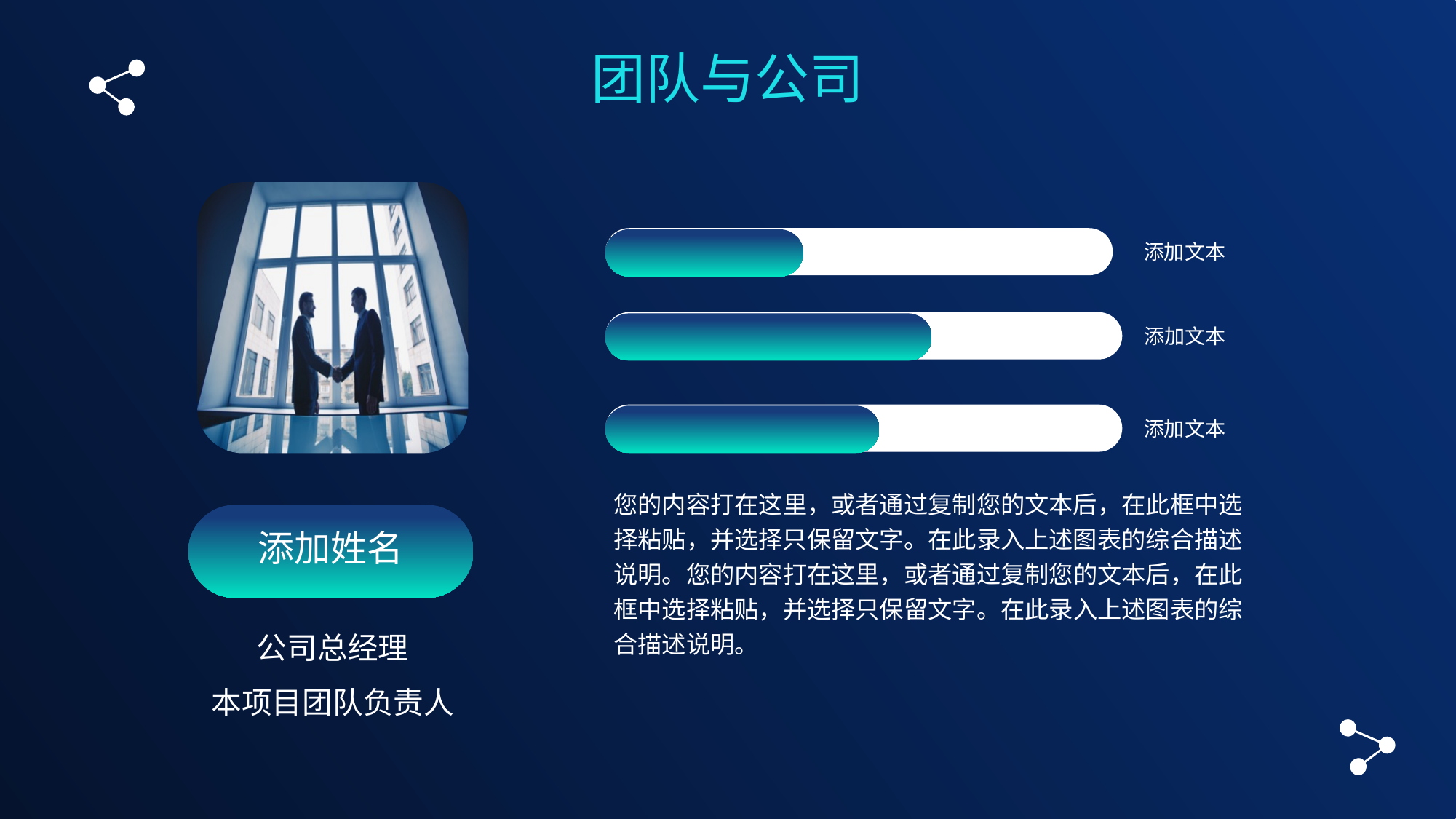

团队与公司

添加文本

添加文本

添加文本
您的内容打在这里，或者通过复制您的文本后，在此框中选择粘贴，并选择只保留文字。在此录入上述图表的综合描述说明。您的内容打在这里，或者通过复制您的文本后，在此框中选择粘贴，并选择只保留文字。在此录入上述图表的综合描述说明。

添加姓名
公司总经理
本项目团队负责人